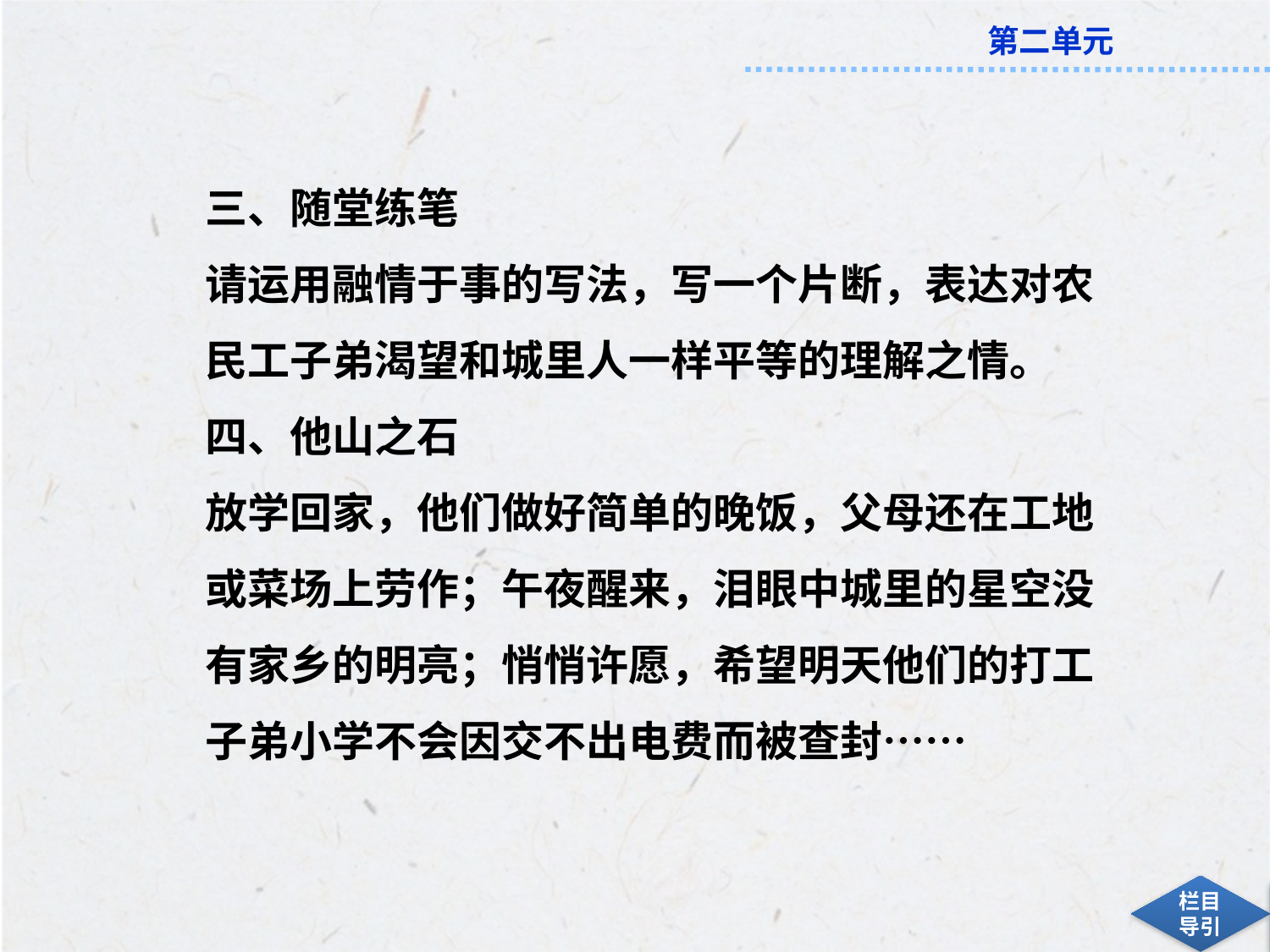

三、随堂练笔
请运用融情于事的写法，写一个片断，表达对农民工子弟渴望和城里人一样平等的理解之情。
四、他山之石
放学回家，他们做好简单的晚饭，父母还在工地或菜场上劳作；午夜醒来，泪眼中城里的星空没有家乡的明亮；悄悄许愿，希望明天他们的打工子弟小学不会因交不出电费而被查封……